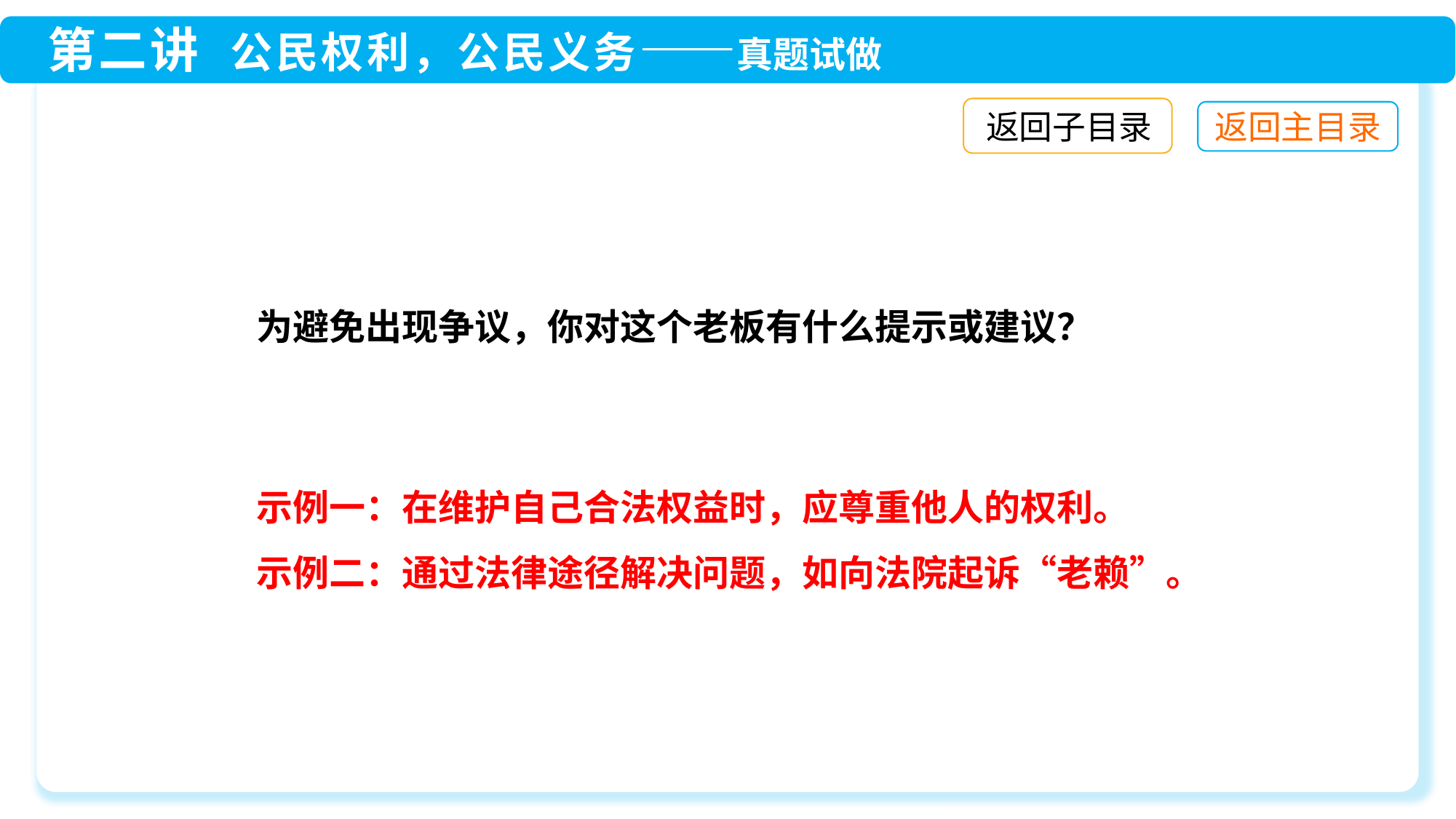

返回子目录

为避免出现争议，你对这个老板有什么提示或建议？
示例一：在维护自己合法权益时，应尊重他人的权利。
示例二：通过法律途径解决问题，如向法院起诉“老赖”。